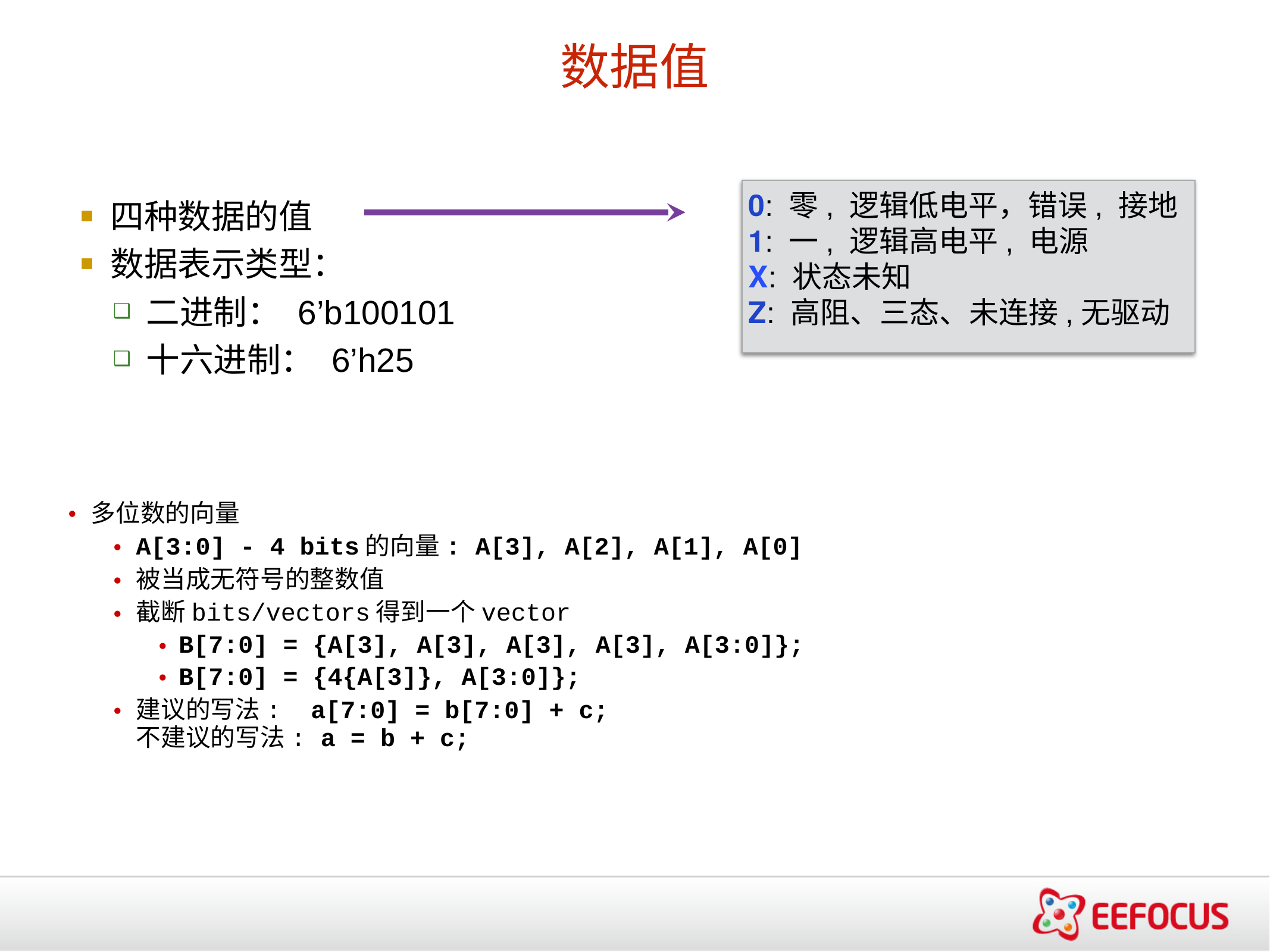

数据值
0: 零, 逻辑低电平，错误, 接地
1: 一, 逻辑高电平, 电源
X: 状态未知
Z: 高阻、三态、未连接,无驱动
四种数据的值
数据表示类型：
二进制： 6’b100101
十六进制： 6’h25

多位数的向量
A[3:0] - 4 bits的向量: A[3], A[2], A[1], A[0]
被当成无符号的整数值
截断bits/vectors得到一个vector
B[7:0] = {A[3], A[3], A[3], A[3], A[3:0]};
B[7:0] = {4{A[3]}, A[3:0]};
建议的写法:  a[7:0] = b[7:0] + c;
不建议的写法: a = b + c;